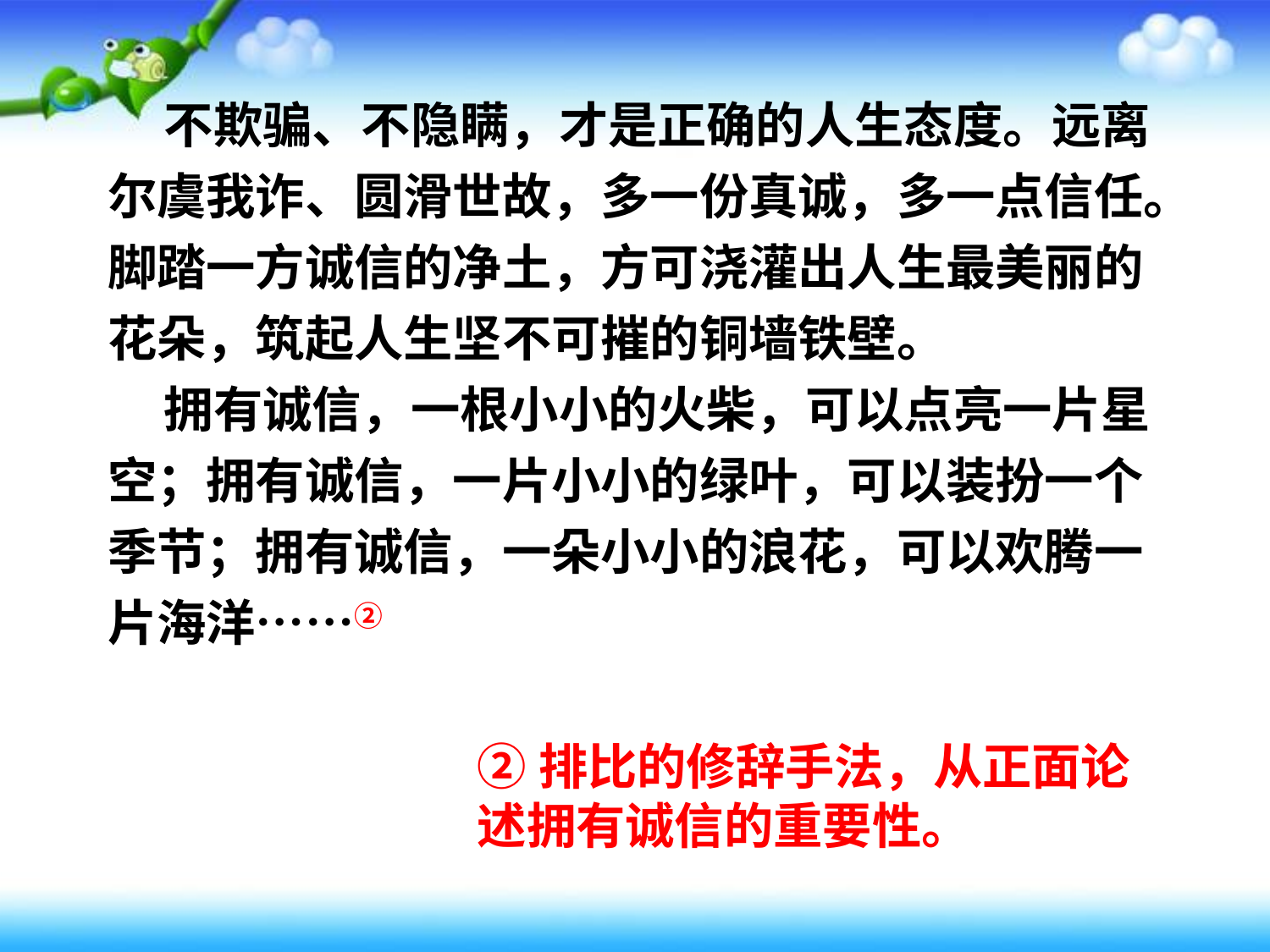

不欺骗、不隐瞒，才是正确的人生态度。远离尔虞我诈、圆滑世故，多一份真诚，多一点信任。脚踏一方诚信的净土，方可浇灌出人生最美丽的花朵，筑起人生坚不可摧的铜墙铁壁。
    拥有诚信，一根小小的火柴，可以点亮一片星空；拥有诚信，一片小小的绿叶，可以装扮一个季节；拥有诚信，一朵小小的浪花，可以欢腾一片海洋……②
②排比的修辞手法，从正面论述拥有诚信的重要性。